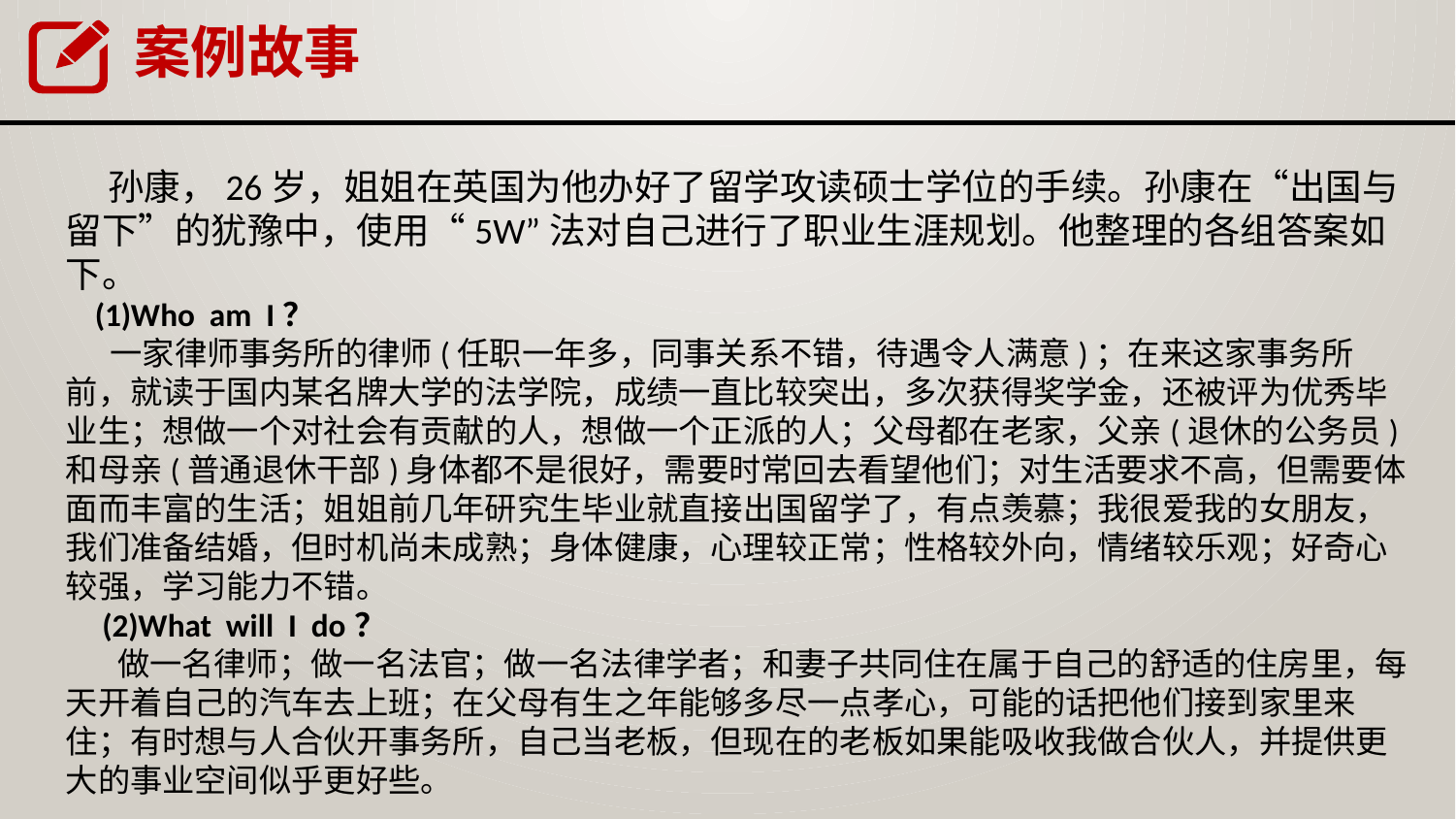

案例故事

    孙康，26岁，姐姐在英国为他办好了留学攻读硕士学位的手续。孙康在“出国与留下”的犹豫中，使用“5W”法对自己进行了职业生涯规划。他整理的各组答案如下。
    (1)Who  am  I？
     一家律师事务所的律师(任职一年多，同事关系不错，待遇令人满意)；在来这家事务所前，就读于国内某名牌大学的法学院，成绩一直比较突出，多次获得奖学金，还被评为优秀毕业生；想做一个对社会有贡献的人，想做一个正派的人；父母都在老家，父亲(退休的公务员)和母亲(普通退休干部)身体都不是很好，需要时常回去看望他们；对生活要求不高，但需要体面而丰富的生活；姐姐前几年研究生毕业就直接出国留学了，有点羡慕；我很爱我的女朋友，我们准备结婚，但时机尚未成熟；身体健康，心理较正常；性格较外向，情绪较乐观；好奇心较强，学习能力不错。
     (2)What  will  I  do？
      做一名律师；做一名法官；做一名法律学者；和妻子共同住在属于自己的舒适的住房里，每天开着自己的汽车去上班；在父母有生之年能够多尽一点孝心，可能的话把他们接到家里来住；有时想与人合伙开事务所，自己当老板，但现在的老板如果能吸收我做合伙人，并提供更大的事业空间似乎更好些。
48